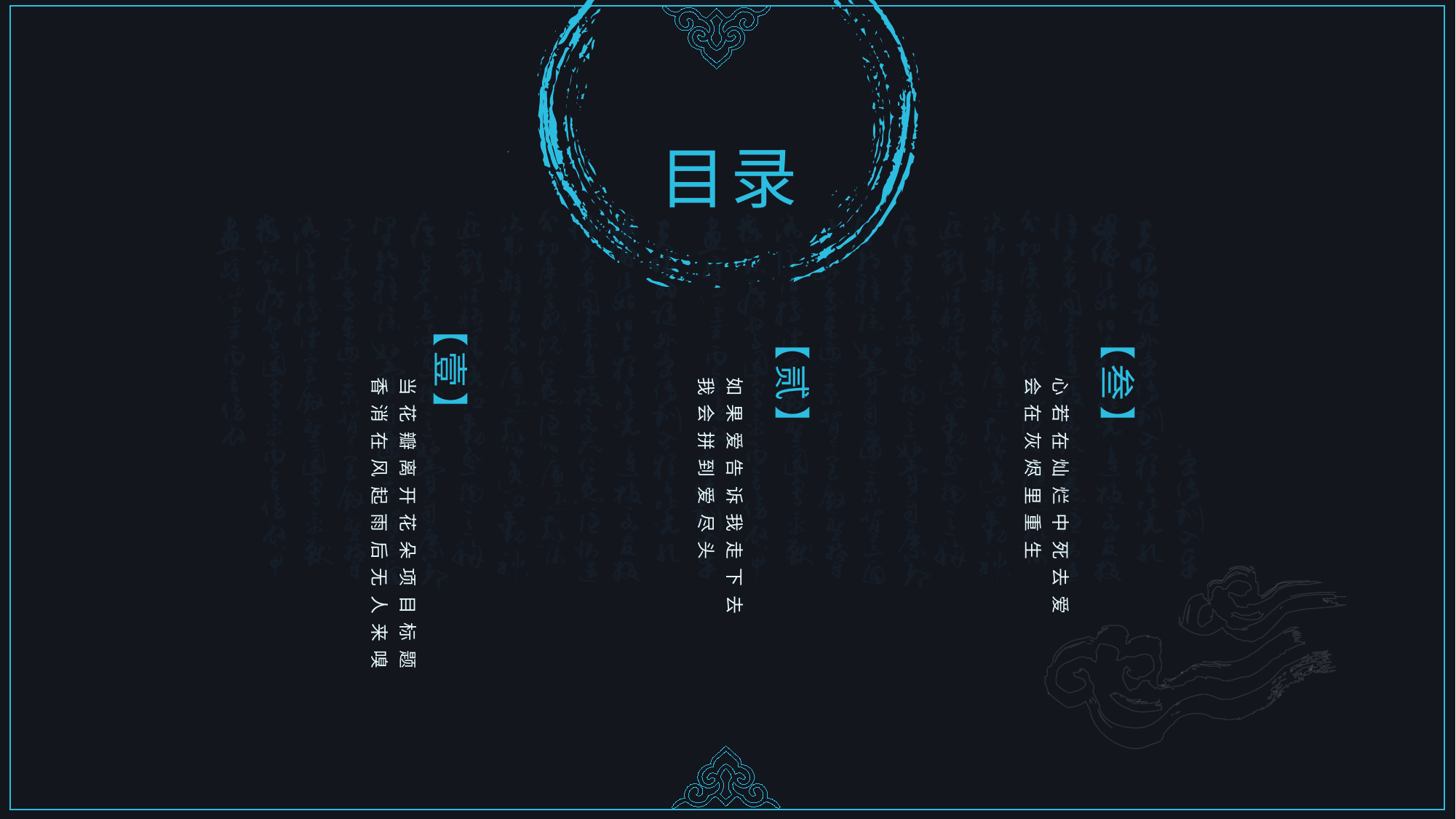

目录
【壹】
【贰】
【叁】
当花瓣离开花朵项目标题香消在风起雨后无人来嗅
如果爱告诉我走下去
我会拼到爱尽头
心若在灿烂中死去爱会在灰烬里重生